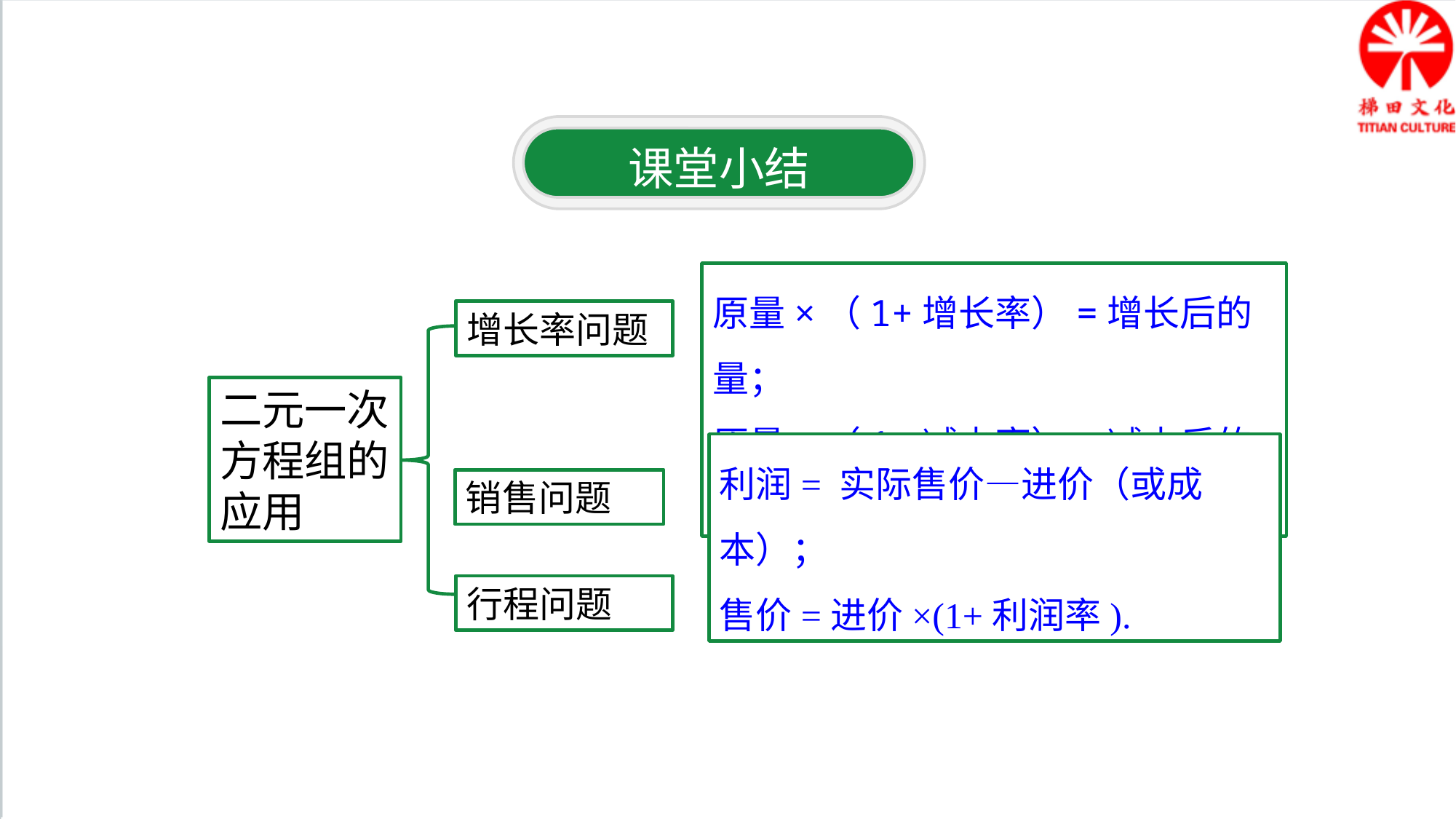

课堂小结
原量×（1+增长率）=增长后的量；
原量×（1-减少率）=减少后的量.
增长率问题

二元一次方程组的应用
利润= 实际售价—进价（或成本）；
售价=进价×(1+利润率).
销售问题
行程问题